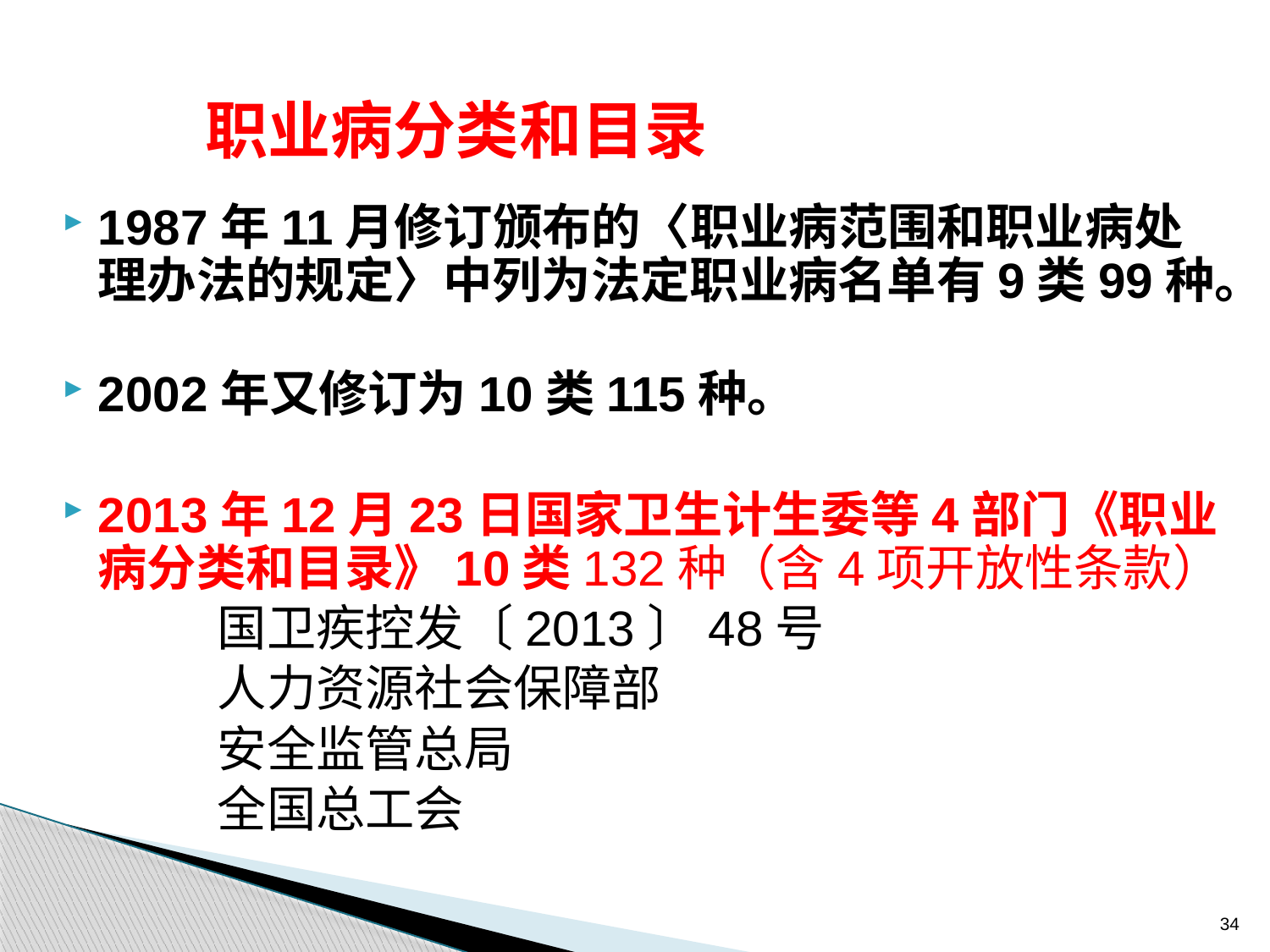

# 职业病分类和目录
1987年11月修订颁布的〈职业病范围和职业病处理办法的规定〉中列为法定职业病名单有9类99种。
2002年又修订为10类115种。

2013年12月23日国家卫生计生委等4部门《职业病分类和目录》10类132种（含4项开放性条款）
             国卫疾控发〔2013〕48号
             人力资源社会保障部
             安全监管总局
             全国总工会

34